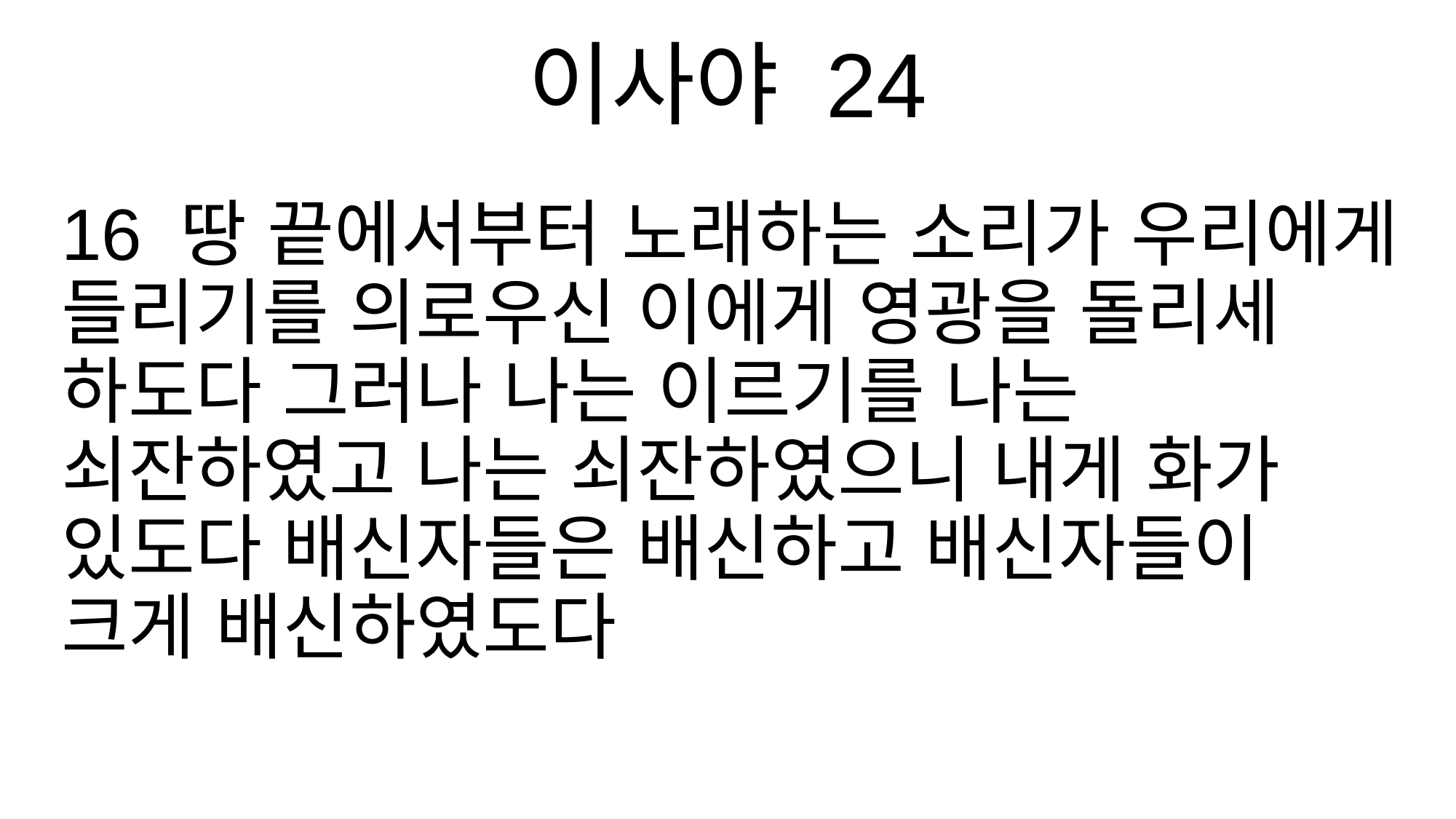

이사야 24
16 땅 끝에서부터 노래하는 소리가 우리에게 들리기를 의로우신 이에게 영광을 돌리세 하도다 그러나 나는 이르기를 나는 쇠잔하였고 나는 쇠잔하였으니 내게 화가 있도다 배신자들은 배신하고 배신자들이 크게 배신하였도다